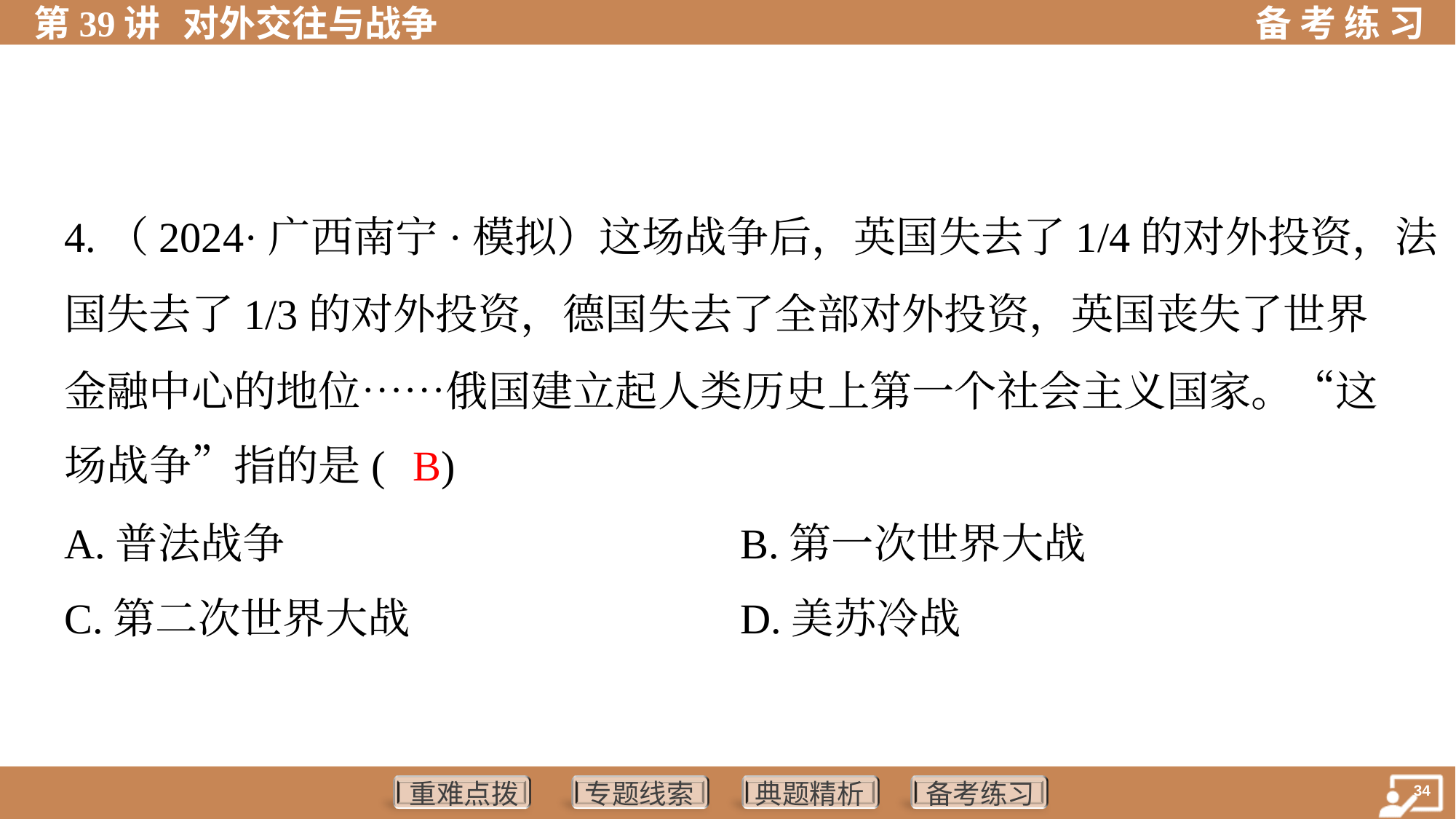

4.（2024·广西南宁·模拟）这场战争后，英国失去了1/4的对外投资，法
国失去了1/3的对外投资，德国失去了全部对外投资，英国丧失了世界
金融中心的地位……俄国建立起人类历史上第一个社会主义国家。“这
场战争”指的是(     )
     B
A.普法战争	B.第一次世界大战
C.第二次世界大战	D.美苏冷战